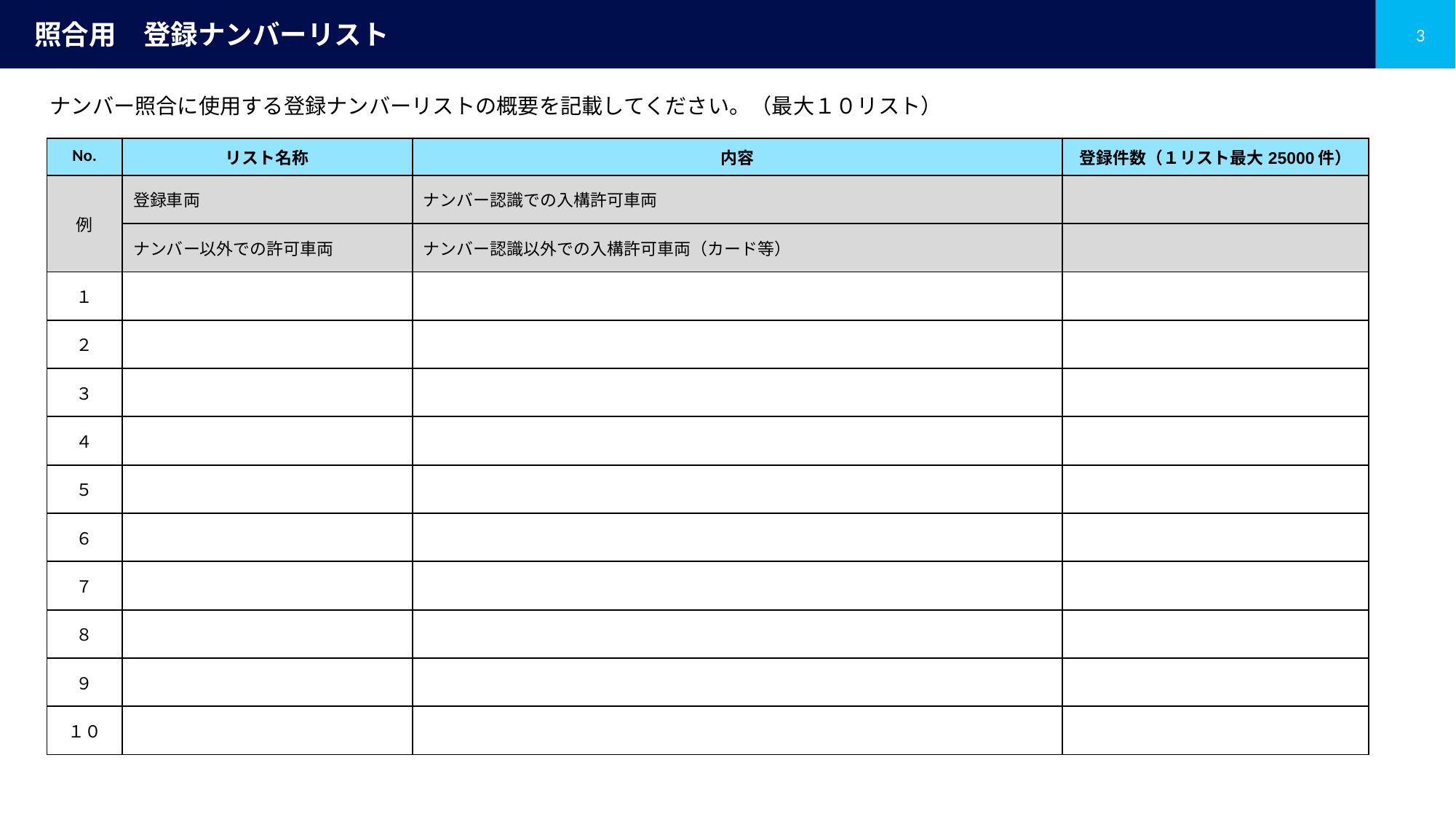

# 照合用　登録ナンバーリスト
ナンバー照合に使用する登録ナンバーリストの概要を記載してください。（最大１０リスト）
| No. | リスト名称 | 内容 | 登録件数（１リスト最大25000件） |
| --- | --- | --- | --- |
| 例 | 登録車両 | ナンバー認識での入構許可車両 |  |
|  | ナンバー以外での許可車両 | ナンバー認識以外での入構許可車両（カード等） |  |
| １ |  |  |  |
| ２ |  |  |  |
| ３ |  |  |  |
| ４ |  |  |  |
| ５ |  |  |  |
| ６ |  |  |  |
| ７ |  |  |  |
| ８ |  |  |  |
| ９ |  |  |  |
| １０ |  |  |  |